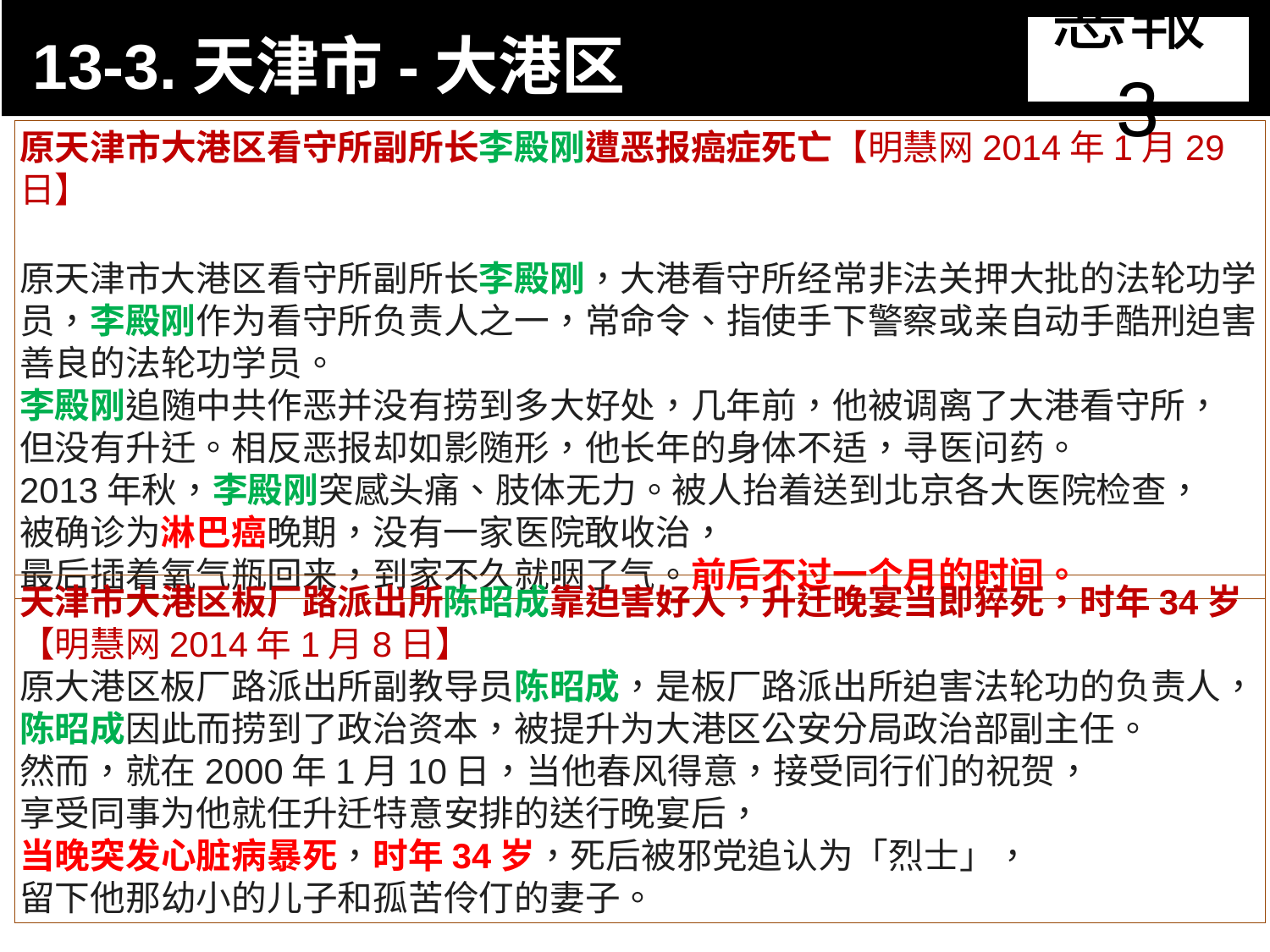

13-3.天津市-大港区
11-3. XX市官員惡報實例
惡報3
原天津市大港区看守所副所长李殿刚遭恶报癌症死亡【明慧网2014年1月29日】

原天津市大港区看守所副所长李殿刚，大港看守所经常非法关押大批的法轮功学员，李殿刚作为看守所负责人之一，常命令、指使手下警察或亲自动手酷刑迫害善良的法轮功学员。
李殿刚追随中共作恶并没有捞到多大好处，几年前，他被调离了大港看守所，
但没有升迁。相反恶报却如影随形，他长年的身体不适，寻医问药。
2013年秋，李殿刚突感头痛、肢体无力。被人抬着送到北京各大医院检查，
被确诊为淋巴癌晚期，没有一家医院敢收治，
最后插着氧气瓶回来，到家不久就咽了气。前后不过一个月的时间。
天津市大港区板厂路派出所陈昭成靠迫害好人，升迁晚宴当即猝死，时年34岁
【明慧网2014年1月8日】
原大港区板厂路派出所副教导员陈昭成，是板厂路派出所迫害法轮功的负责人，
陈昭成因此而捞到了政治资本，被提升为大港区公安分局政治部副主任。
然而，就在2000年1月10日，当他春风得意，接受同行们的祝贺，
享受同事为他就任升迁特意安排的送行晚宴后，
当晚突发心脏病暴死，时年34岁，死后被邪党追认为「烈士」，
留下他那幼小的儿子和孤苦伶仃的妻子。